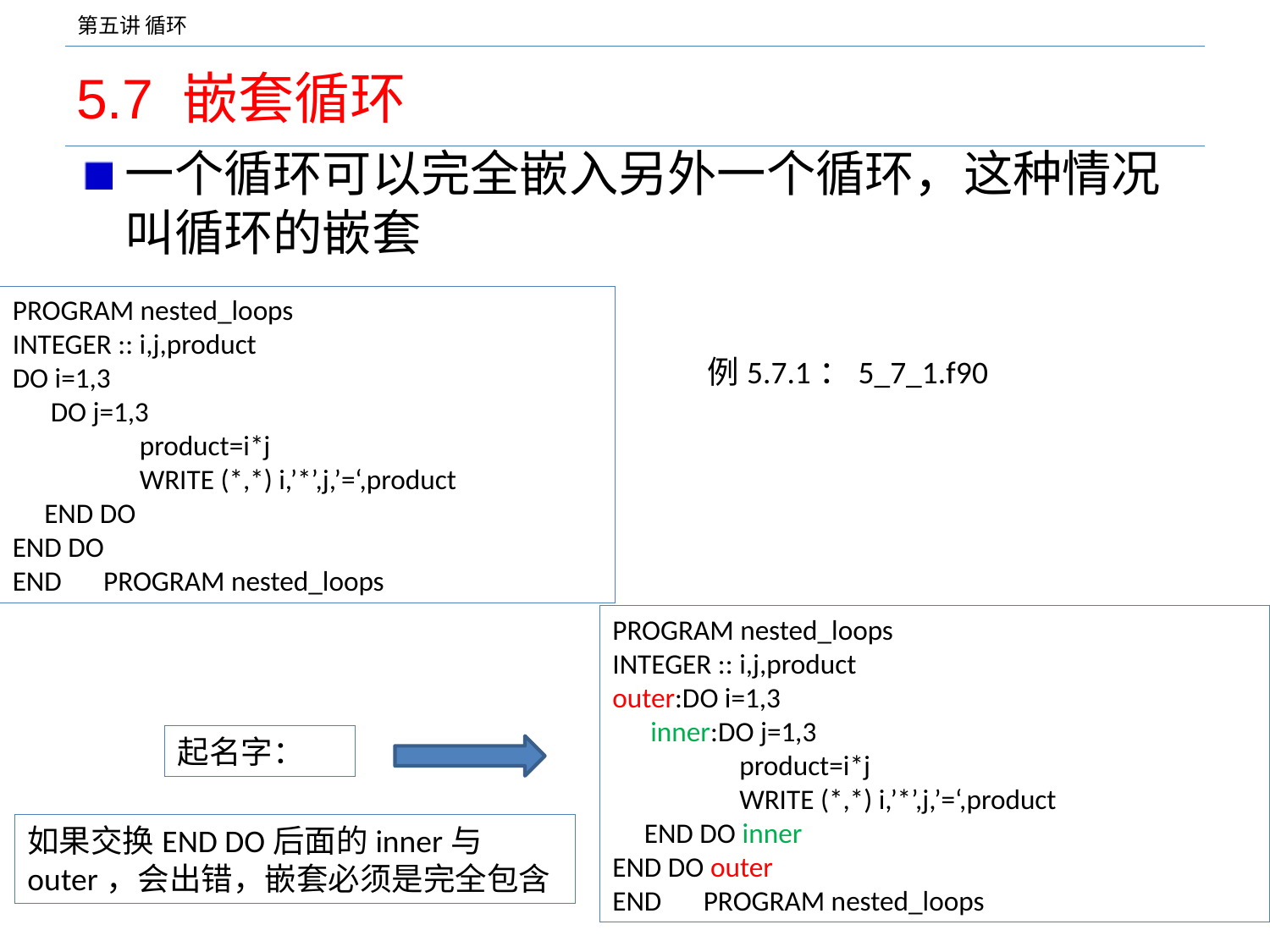

# 5.7 嵌套循环
一个循环可以完全嵌入另外一个循环，这种情况叫循环的嵌套
PROGRAM nested_loops
INTEGER :: i,j,product
DO i=1,3
      DO j=1,3
	product=i*j
	WRITE (*,*) i,’*’,j,’=‘,product
     END DO
END DO
END　PROGRAM nested_loops
例5.7.1：5_7_1.f90
PROGRAM nested_loops
INTEGER :: i,j,product
outer:DO i=1,3
      inner:DO j=1,3
	product=i*j
	WRITE (*,*) i,’*’,j,’=‘,product
     END DO inner
END DO outer
END　PROGRAM nested_loops
起名字：

如果交换END DO后面的inner与outer，会出错，嵌套必须是完全包含